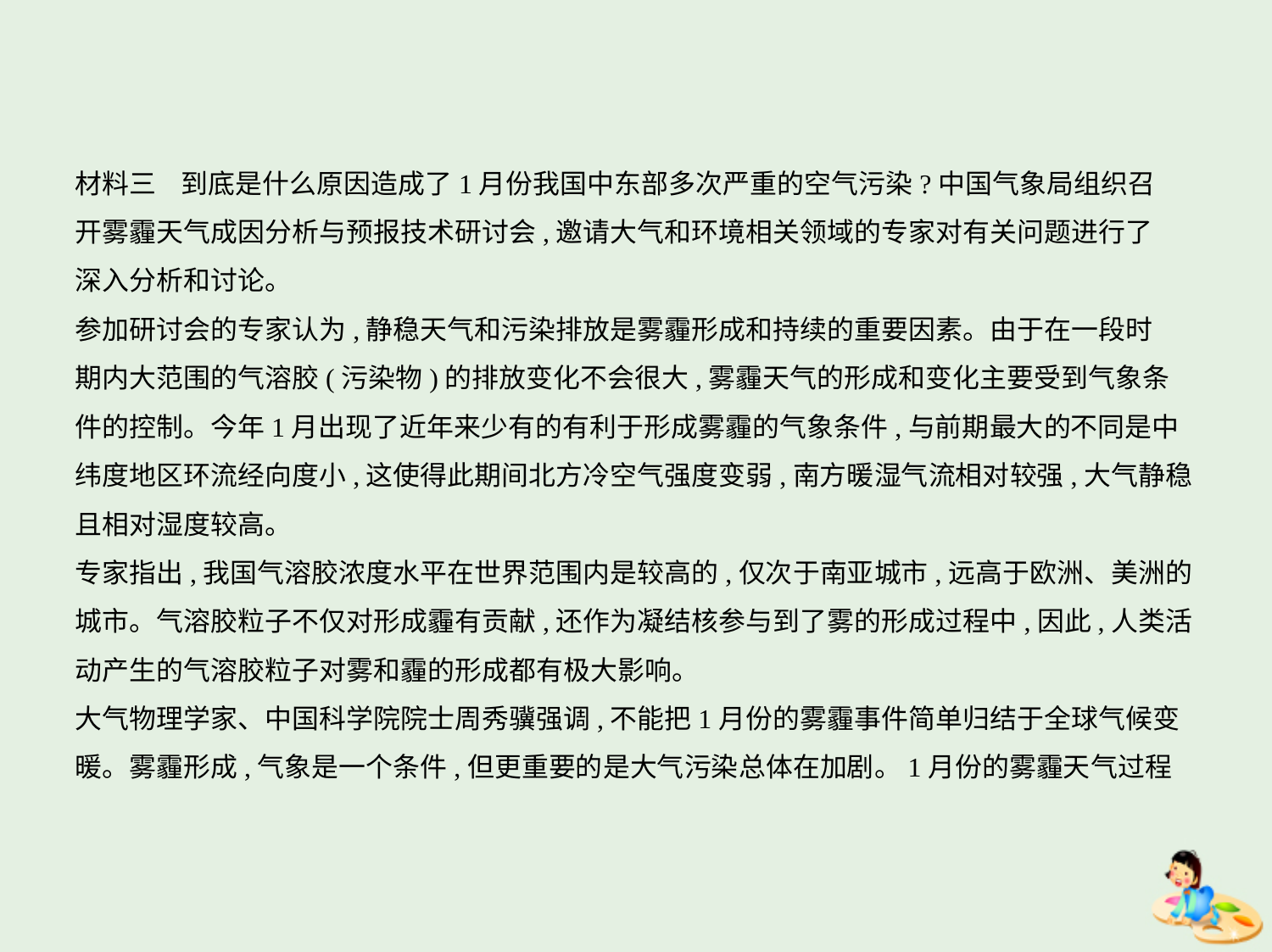

材料三    到底是什么原因造成了1月份我国中东部多次严重的空气污染?中国气象局组织召
开雾霾天气成因分析与预报技术研讨会,邀请大气和环境相关领域的专家对有关问题进行了
深入分析和讨论。
参加研讨会的专家认为,静稳天气和污染排放是雾霾形成和持续的重要因素。由于在一段时
期内大范围的气溶胶(污染物)的排放变化不会很大,雾霾天气的形成和变化主要受到气象条
件的控制。今年1月出现了近年来少有的有利于形成雾霾的气象条件,与前期最大的不同是中
纬度地区环流经向度小,这使得此期间北方冷空气强度变弱,南方暖湿气流相对较强,大气静稳
且相对湿度较高。
专家指出,我国气溶胶浓度水平在世界范围内是较高的,仅次于南亚城市,远高于欧洲、美洲的
城市。气溶胶粒子不仅对形成霾有贡献,还作为凝结核参与到了雾的形成过程中,因此,人类活
动产生的气溶胶粒子对雾和霾的形成都有极大影响。
大气物理学家、中国科学院院士周秀骥强调,不能把1月份的雾霾事件简单归结于全球气候变
暖。雾霾形成,气象是一个条件,但更重要的是大气污染总体在加剧。1月份的雾霾天气过程